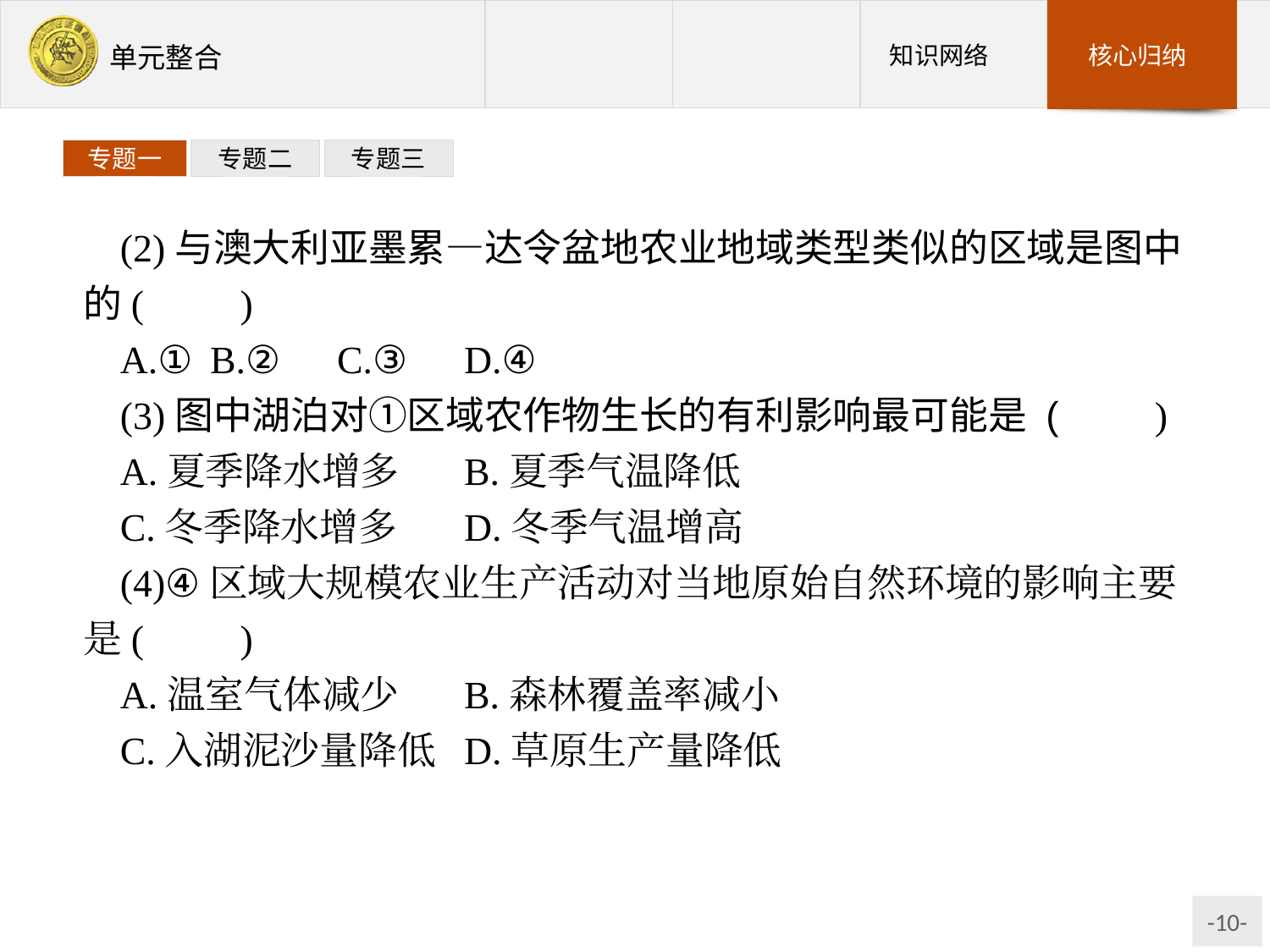

专题一
专题二
专题三
(2)与澳大利亚墨累—达令盆地农业地域类型类似的区域是图中的(　　)
A.①	B.②	C.③	D.④
(3)图中湖泊对①区域农作物生长的有利影响最可能是 (　　)
A.夏季降水增多	B.夏季气温降低
C.冬季降水增多	D.冬季气温增高
(4)④区域大规模农业生产活动对当地原始自然环境的影响主要是(　　)
A.温室气体减少	B.森林覆盖率减小
C.入湖泥沙量降低	D.草原生产量降低